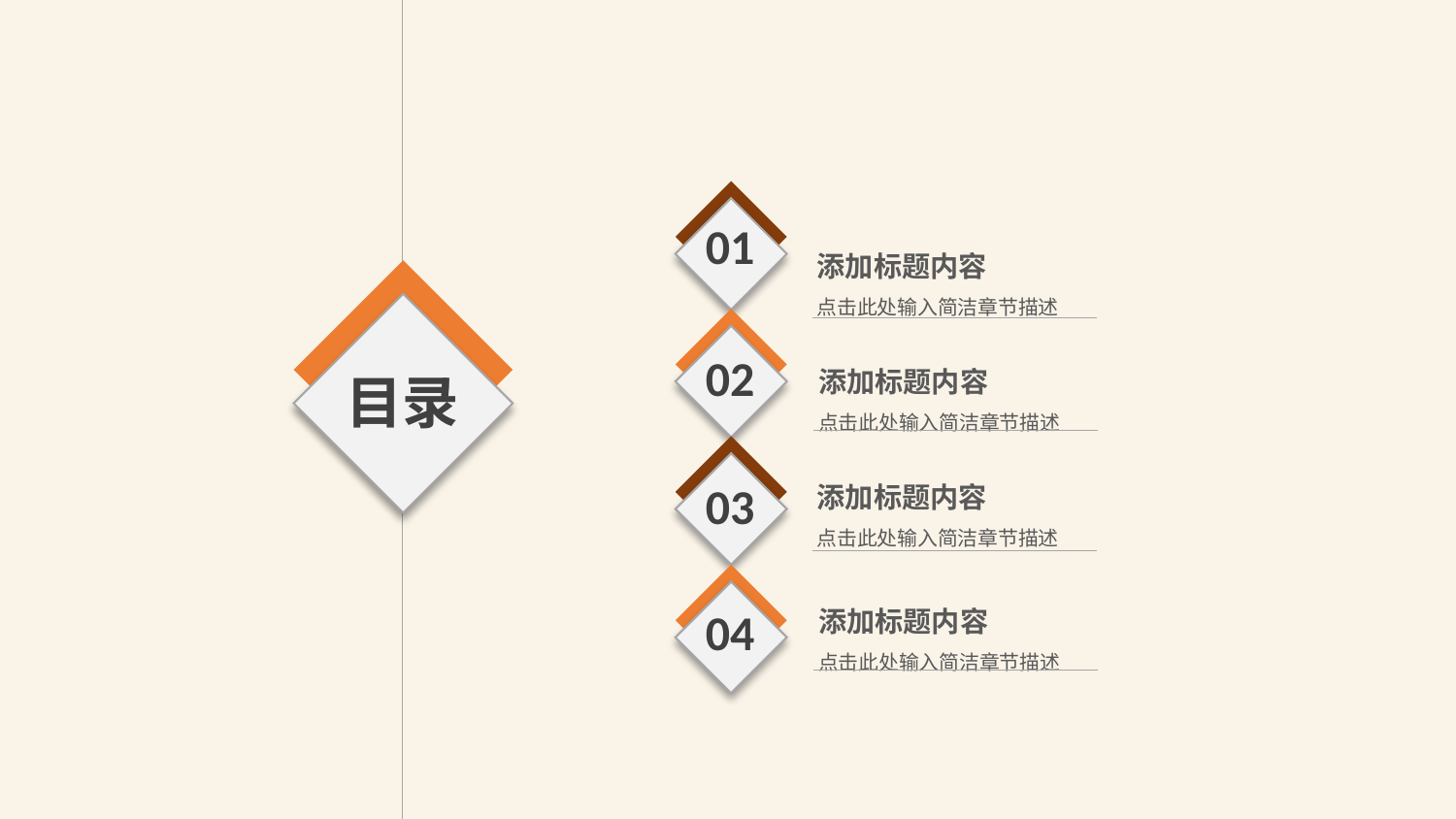

01
添加标题内容
点击此处输入简洁章节描述

02
添加标题内容
点击此处输入简洁章节描述
目录

03
添加标题内容
点击此处输入简洁章节描述

04
添加标题内容
点击此处输入简洁章节描述